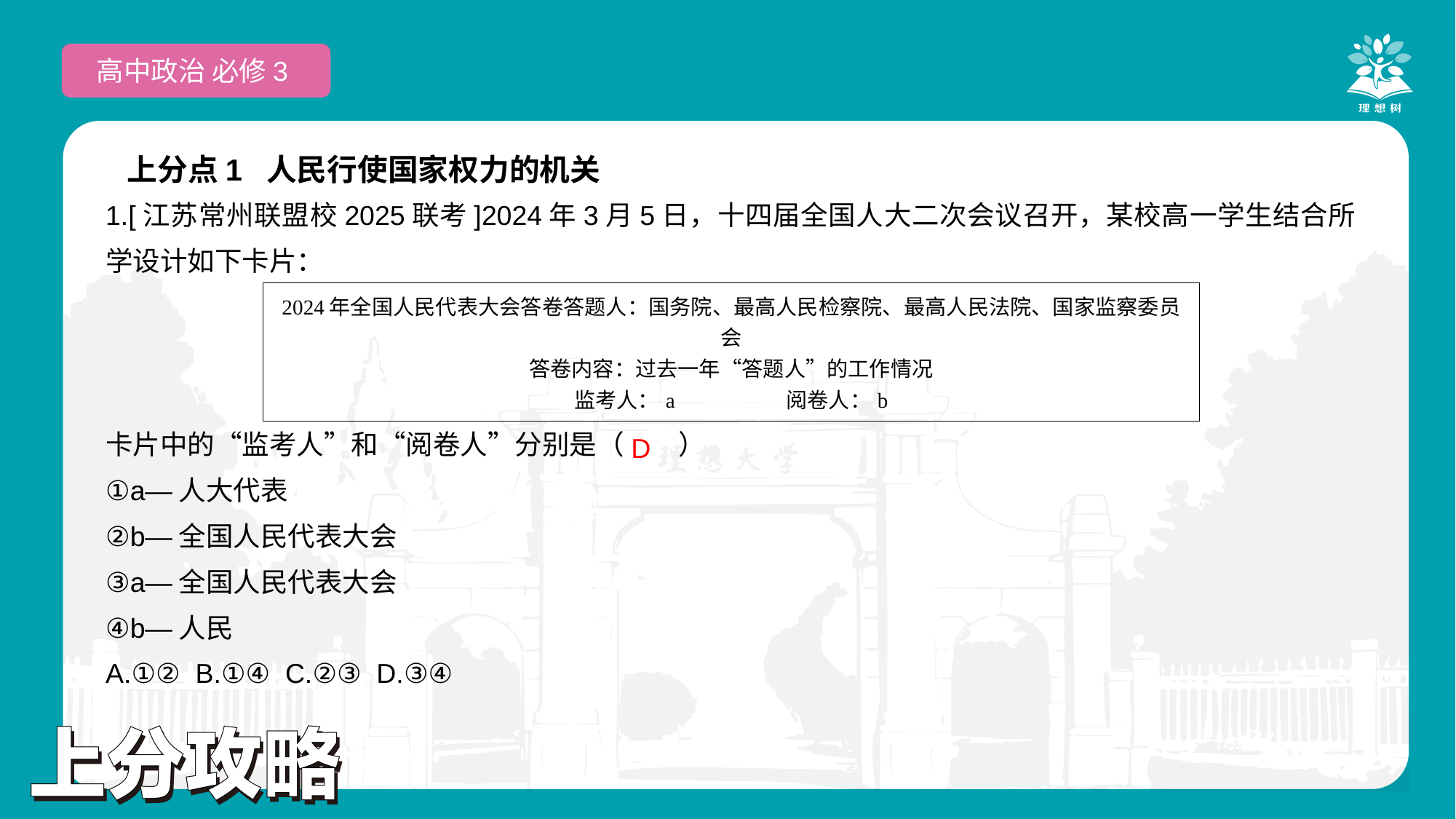

高中政治 必修3
上分点1  人民行使国家权力的机关
1.[江苏常州联盟校2025联考]2024年3月5日，十四届全国人大二次会议召开，某校高一学生结合所学设计如下卡片：

卡片中的“监考人”和“阅卷人”分别是（　　）
①a—人大代表
②b—全国人民代表大会
③a—全国人民代表大会
④b—人民
A.①②  B.①④  C.②③  D.③④
| 2024年全国人民代表大会答卷答题人：国务院、最高人民检察院、最高人民法院、国家监察委员会 答卷内容：过去一年“答题人”的工作情况 监考人：a　　　　　阅卷人：b |
| --- |
 D